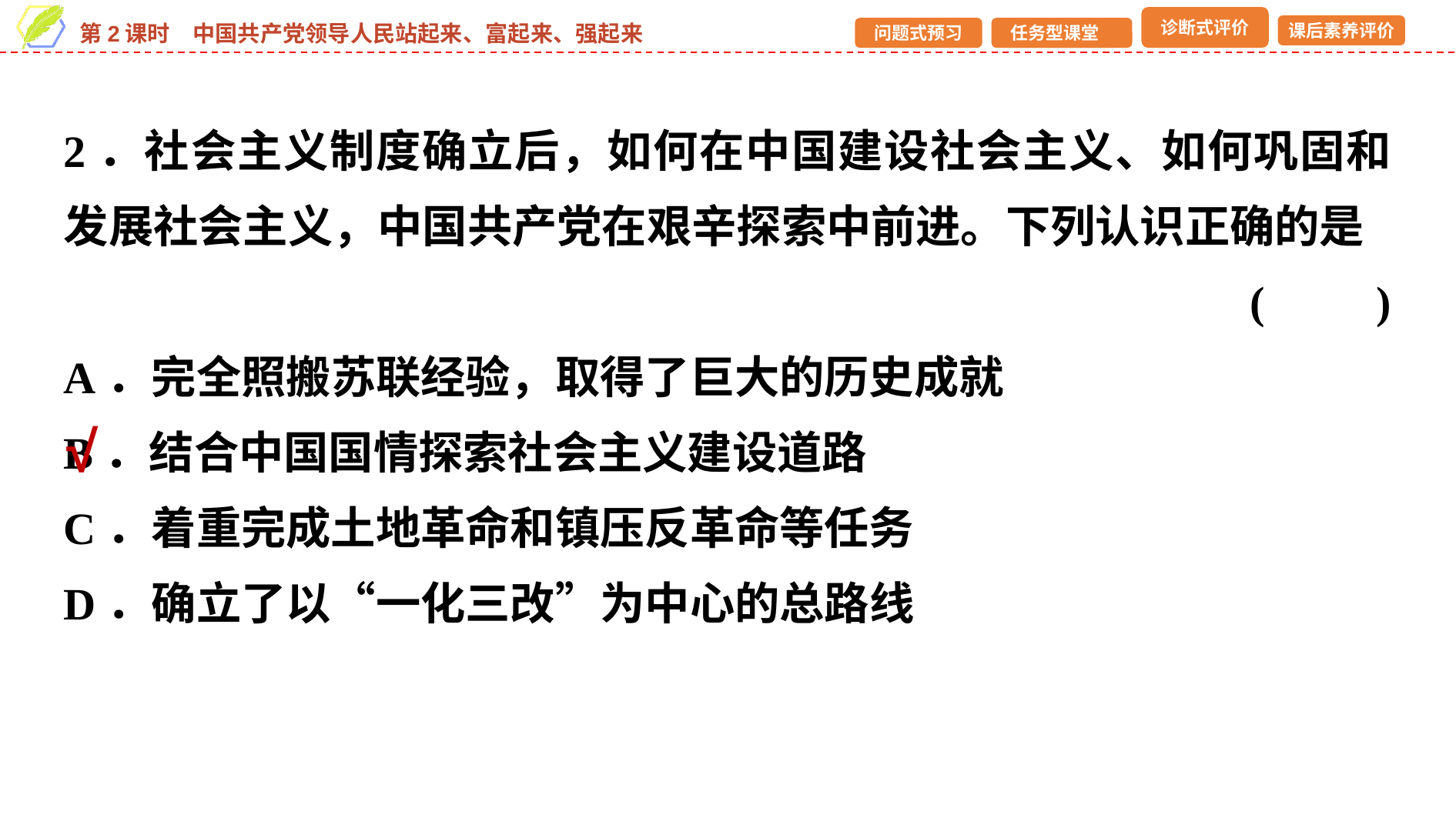

2．社会主义制度确立后，如何在中国建设社会主义、如何巩固和发展社会主义，中国共产党在艰辛探索中前进。下列认识正确的是
(　　)
A．完全照搬苏联经验，取得了巨大的历史成就
B．结合中国国情探索社会主义建设道路
C．着重完成土地革命和镇压反革命等任务
D．确立了以“一化三改”为中心的总路线
√